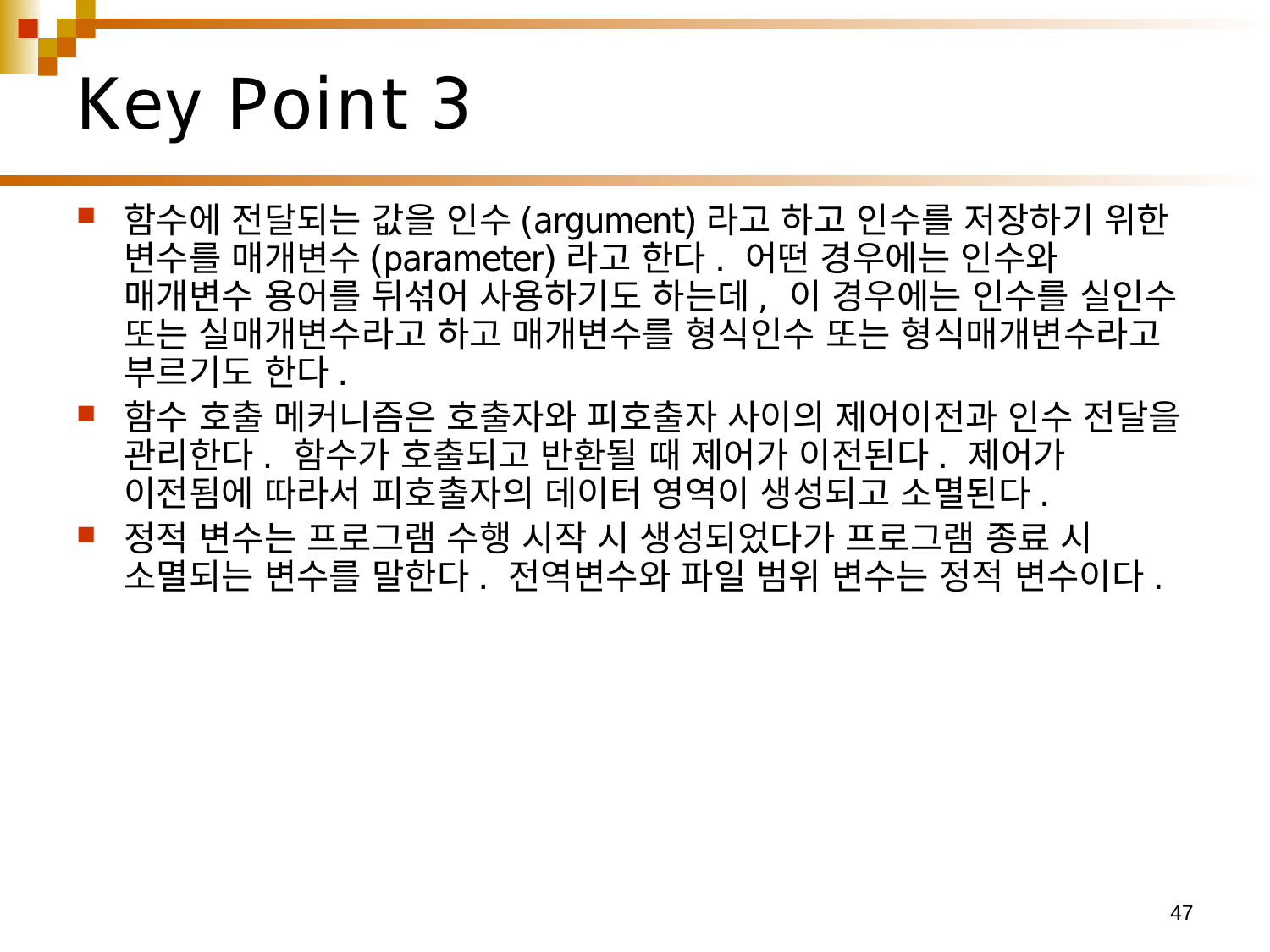

# Key Point 3
함수에 전달되는 값을 인수(argument)라고 하고 인수를 저장하기 위한 변수를 매개변수(parameter)라고 한다. 어떤 경우에는 인수와 매개변수 용어를 뒤섞어 사용하기도 하는데, 이 경우에는 인수를 실인수 또는 실매개변수라고 하고 매개변수를 형식인수 또는 형식매개변수라고 부르기도 한다.
함수 호출 메커니즘은 호출자와 피호출자 사이의 제어이전과 인수 전달을 관리한다. 함수가 호출되고 반환될 때 제어가 이전된다. 제어가 이전됨에 따라서 피호출자의 데이터 영역이 생성되고 소멸된다.
정적 변수는 프로그램 수행 시작 시 생성되었다가 프로그램 종료 시 소멸되는 변수를 말한다. 전역변수와 파일 범위 변수는 정적 변수이다.
47